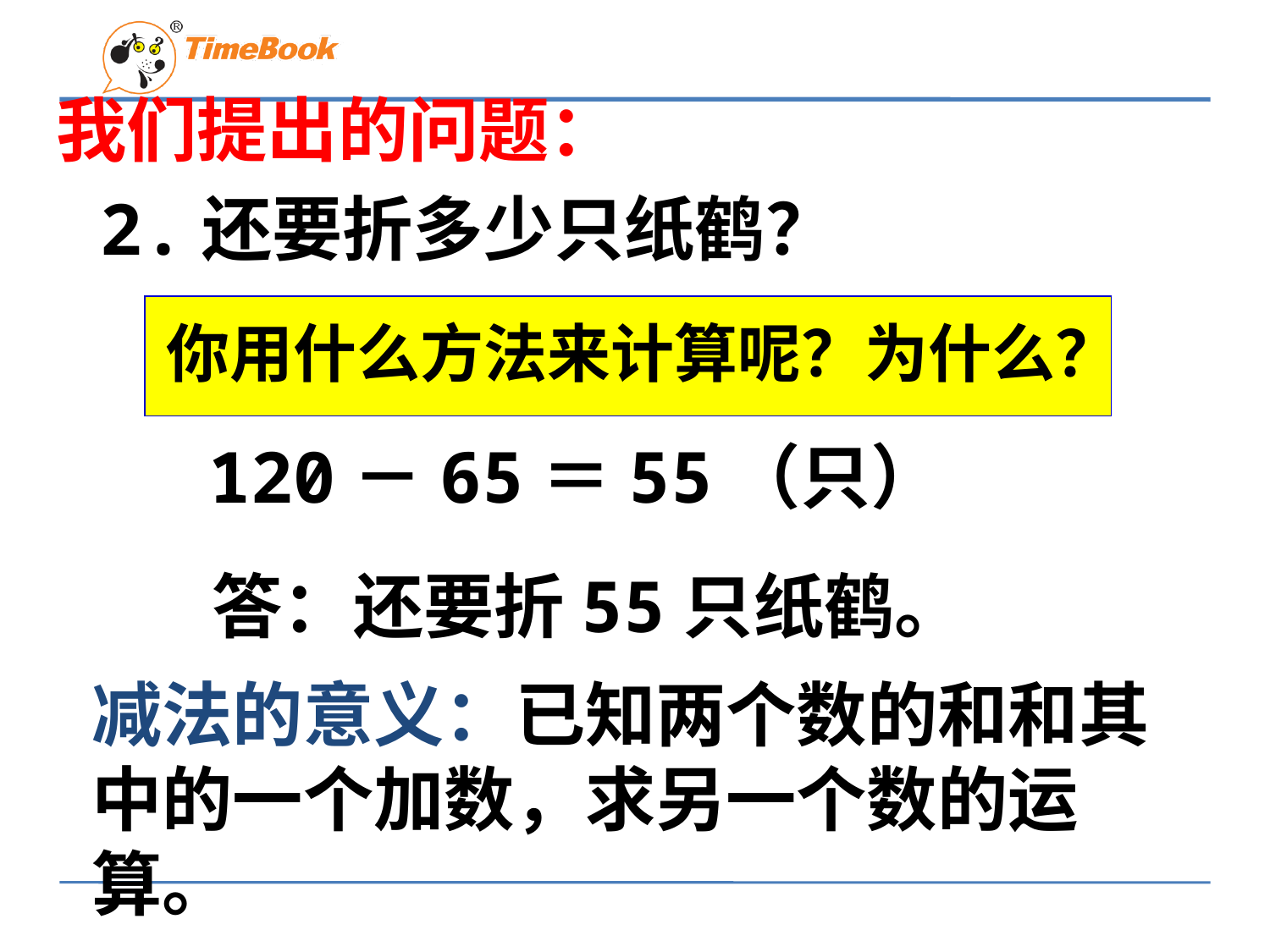

我们提出的问题：
2.还要折多少只纸鹤？

你用什么方法来计算呢？为什么？
120－65＝55（只）
答：还要折55只纸鹤。
减法的意义：已知两个数的和和其中的一个加数，求另一个数的运算。